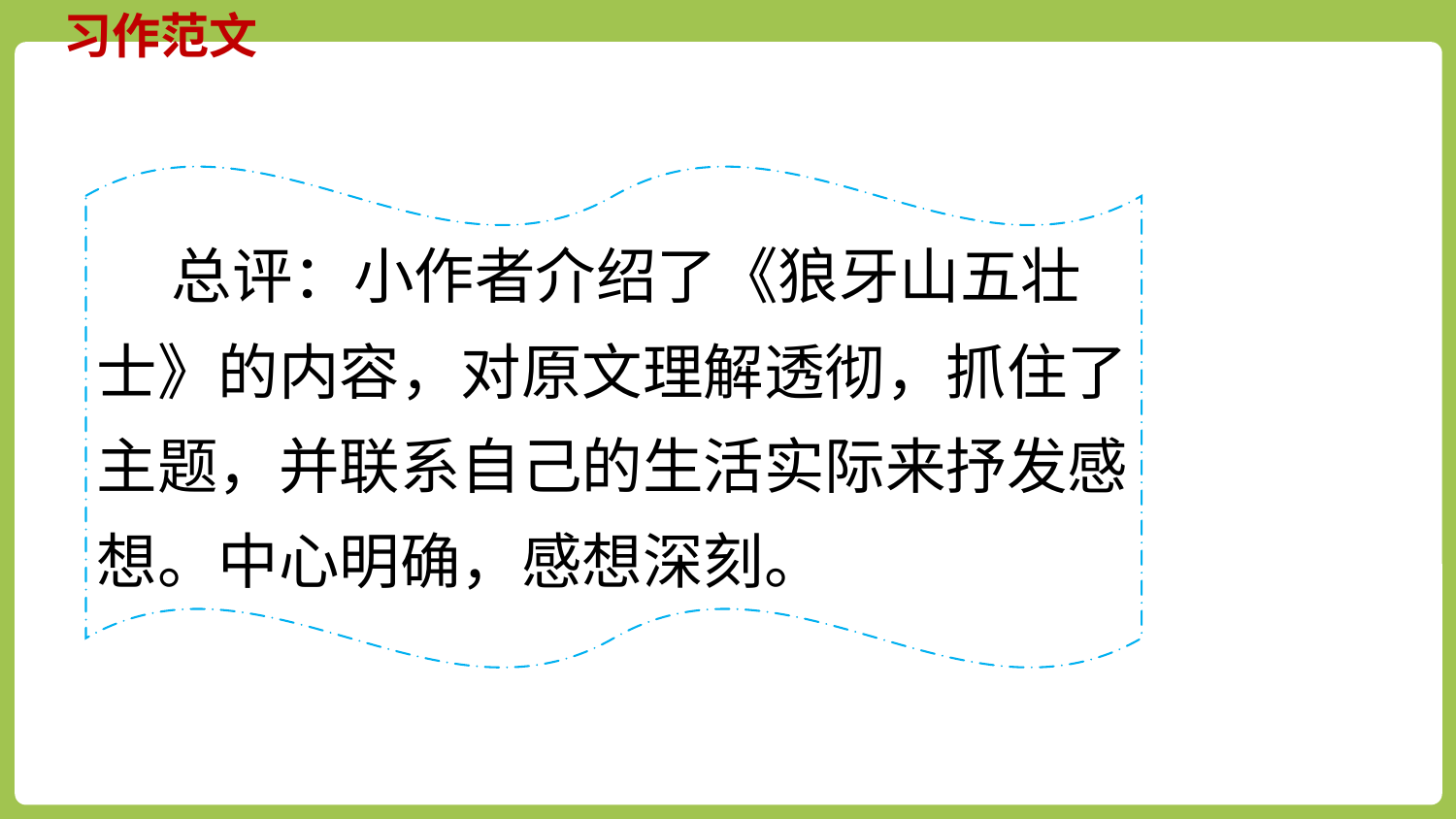

习作范文

    总评：小作者介绍了《狼牙山五壮士》的内容，对原文理解透彻，抓住了主题，并联系自己的生活实际来抒发感想。中心明确，感想深刻。